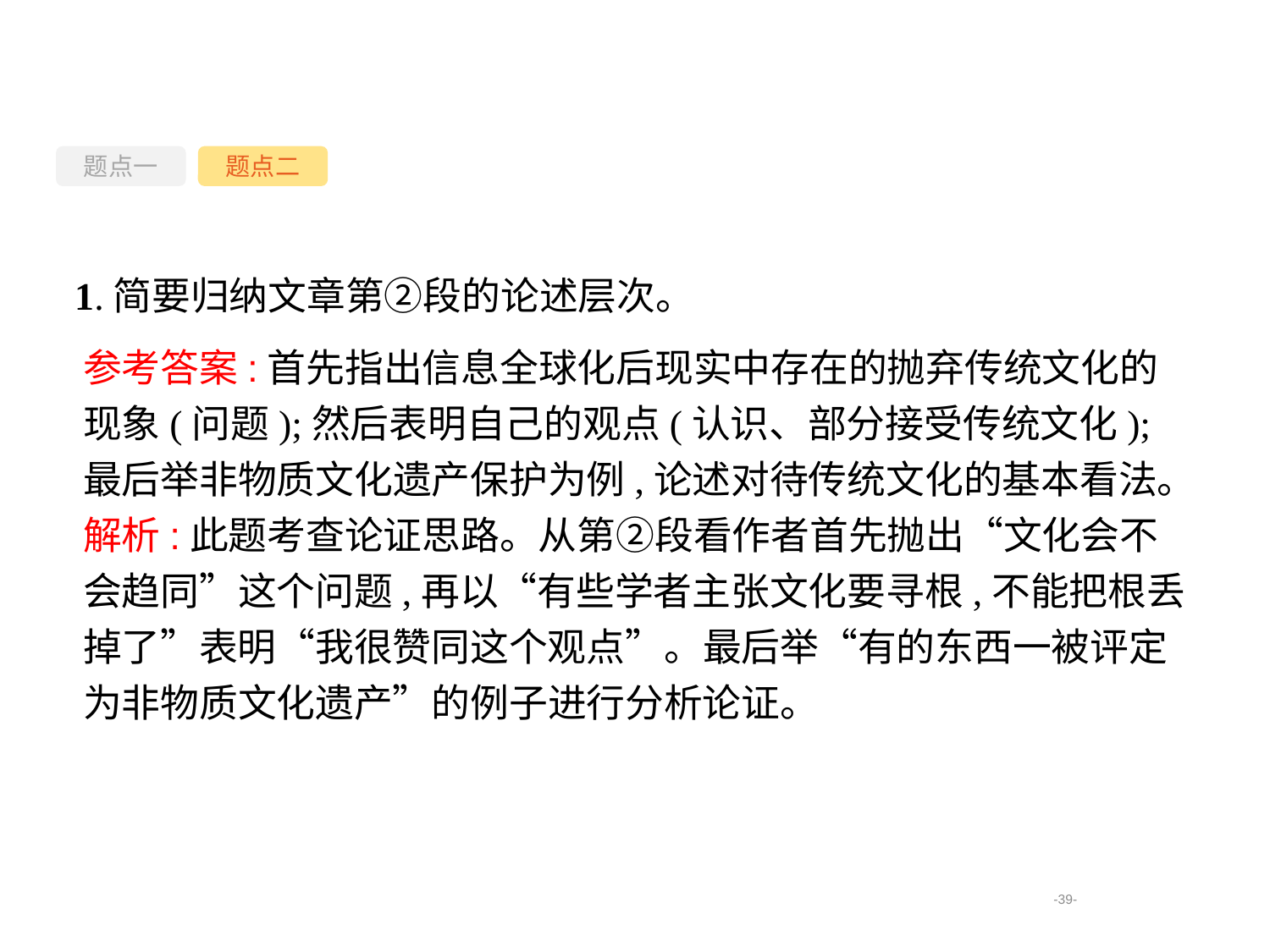

题点一
题点二
1.简要归纳文章第②段的论述层次。
参考答案:首先指出信息全球化后现实中存在的抛弃传统文化的现象(问题);然后表明自己的观点(认识、部分接受传统文化);最后举非物质文化遗产保护为例,论述对待传统文化的基本看法。
解析:此题考查论证思路。从第②段看作者首先抛出“文化会不会趋同”这个问题,再以“有些学者主张文化要寻根,不能把根丢掉了”表明“我很赞同这个观点”。最后举“有的东西一被评定为非物质文化遗产”的例子进行分析论证。
-39-